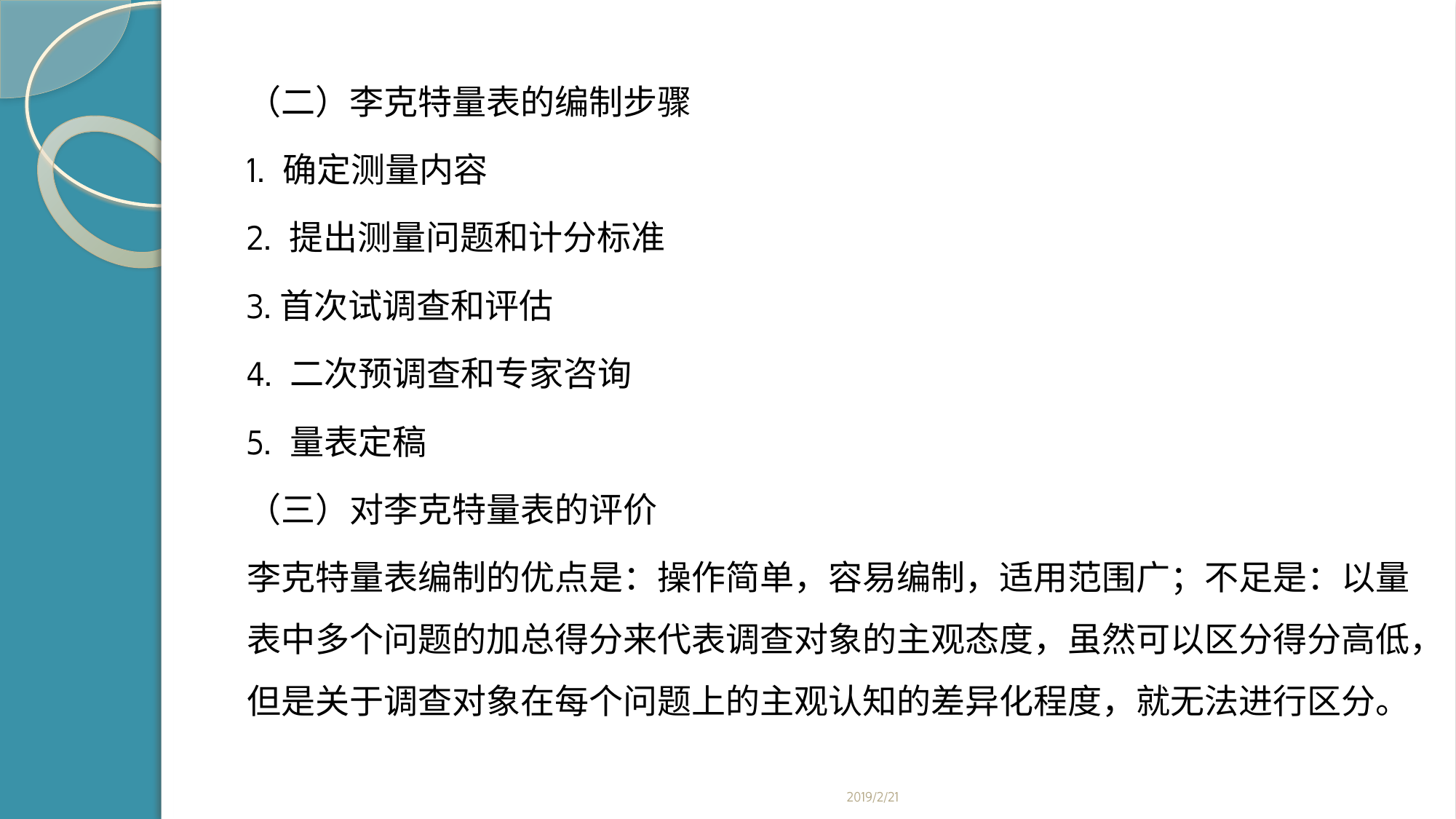

#
（二）李克特量表的编制步骤
1. 确定测量内容
2. 提出测量问题和计分标准
3.首次试调查和评估
4. 二次预调查和专家咨询
5. 量表定稿
（三）对李克特量表的评价
李克特量表编制的优点是：操作简单，容易编制，适用范围广；不足是：以量表中多个问题的加总得分来代表调查对象的主观态度，虽然可以区分得分高低，但是关于调查对象在每个问题上的主观认知的差异化程度，就无法进行区分。
2019/2/21